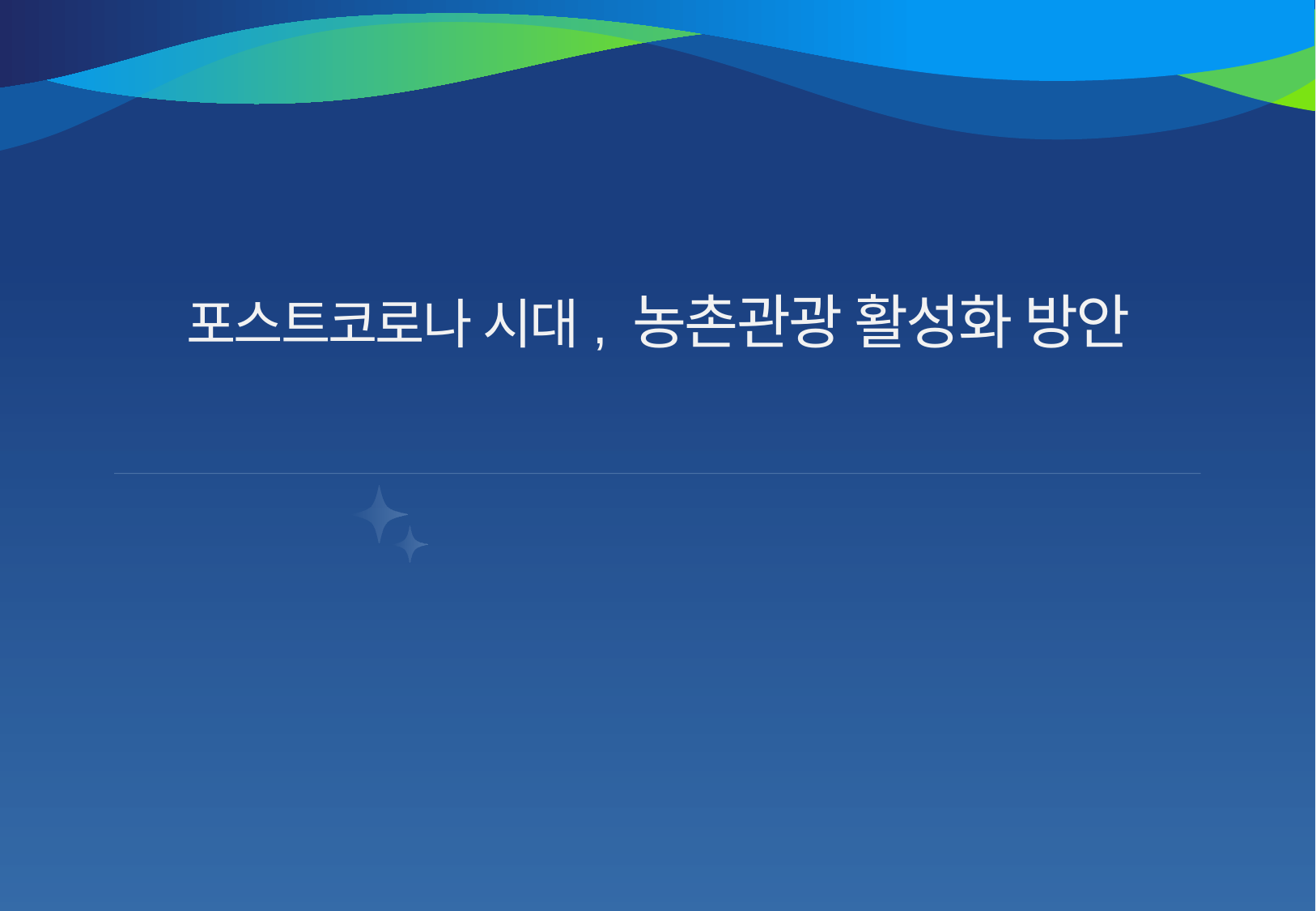

포스트코로나 시대, 농촌관광 활성화 방안
제안의 배경 및 목적